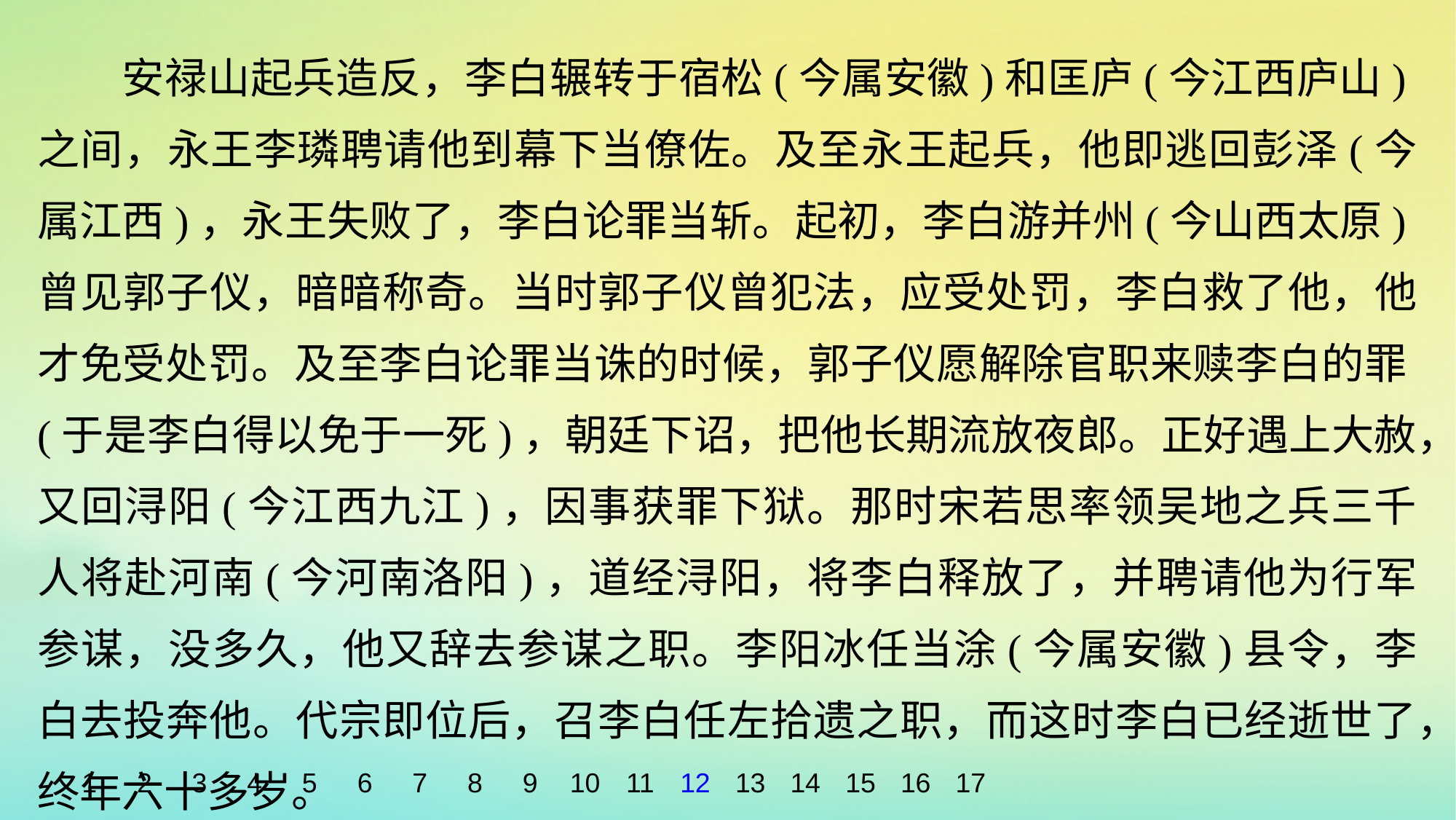

安禄山起兵造反，李白辗转于宿松(今属安徽)和匡庐(今江西庐山)之间，永王李璘聘请他到幕下当僚佐。及至永王起兵，他即逃回彭泽(今属江西)，永王失败了，李白论罪当斩。起初，李白游并州(今山西太原)曾见郭子仪，暗暗称奇。当时郭子仪曾犯法，应受处罚，李白救了他，他才免受处罚。及至李白论罪当诛的时候，郭子仪愿解除官职来赎李白的罪(于是李白得以免于一死)，朝廷下诏，把他长期流放夜郎。正好遇上大赦，又回浔阳(今江西九江)，因事获罪下狱。那时宋若思率领吴地之兵三千人将赴河南(今河南洛阳)，道经浔阳，将李白释放了，并聘请他为行军参谋，没多久，他又辞去参谋之职。李阳冰任当涂(今属安徽)县令，李白去投奔他。代宗即位后，召李白任左拾遗之职，而这时李白已经逝世了，终年六十多岁。
1
2
3
4
5
6
7
8
9
10
11
12
13
14
15
16
17